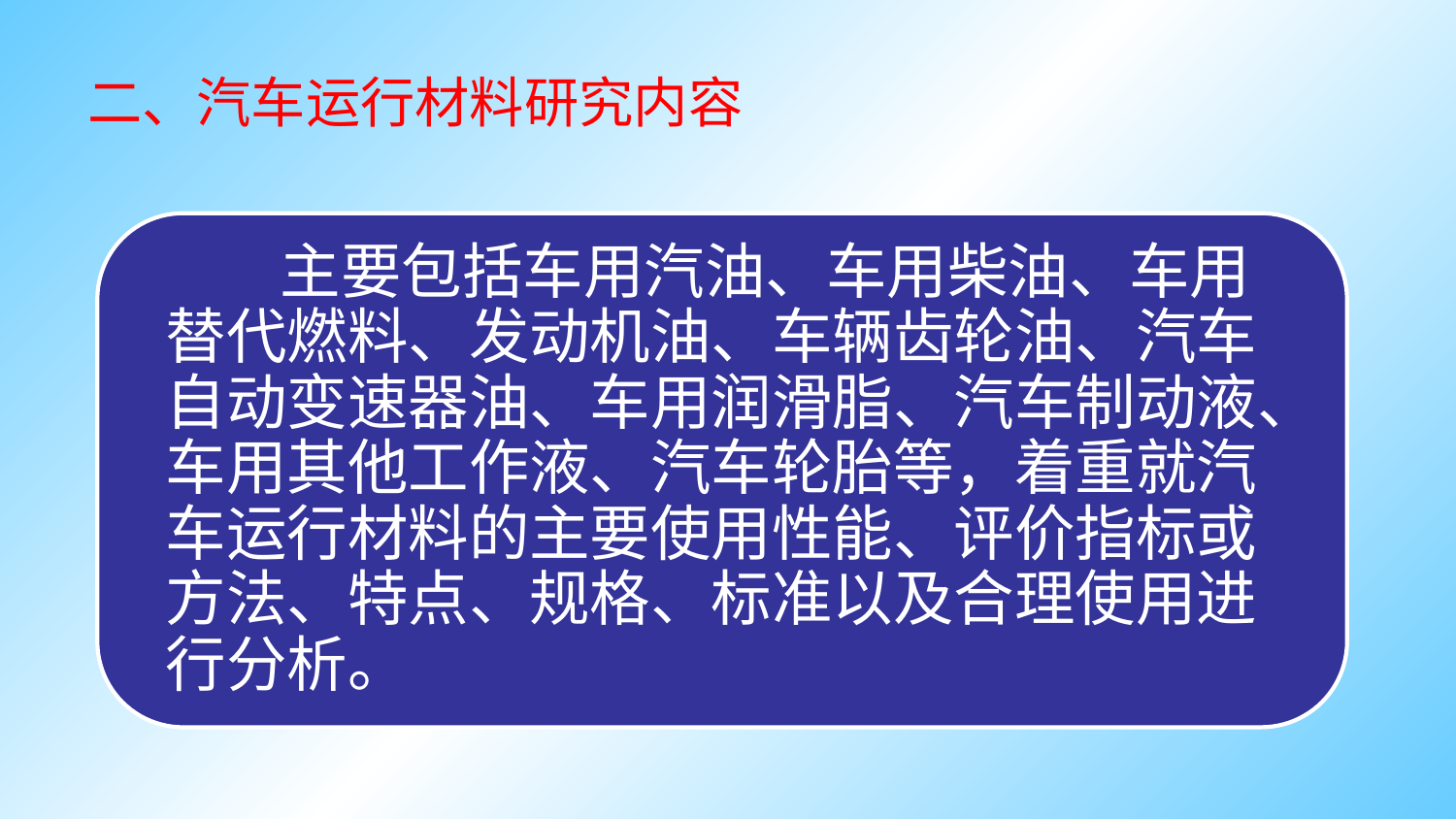

# 二、汽车运行材料研究内容
主要包括车用汽油、车用柴油、车用替代燃料、发动机油、车辆齿轮油、汽车自动变速器油、车用润滑脂、汽车制动液、车用其他工作液、汽车轮胎等，着重就汽车运行材料的主要使用性能、评价指标或方法、特点、规格、标准以及合理使用进行分析。